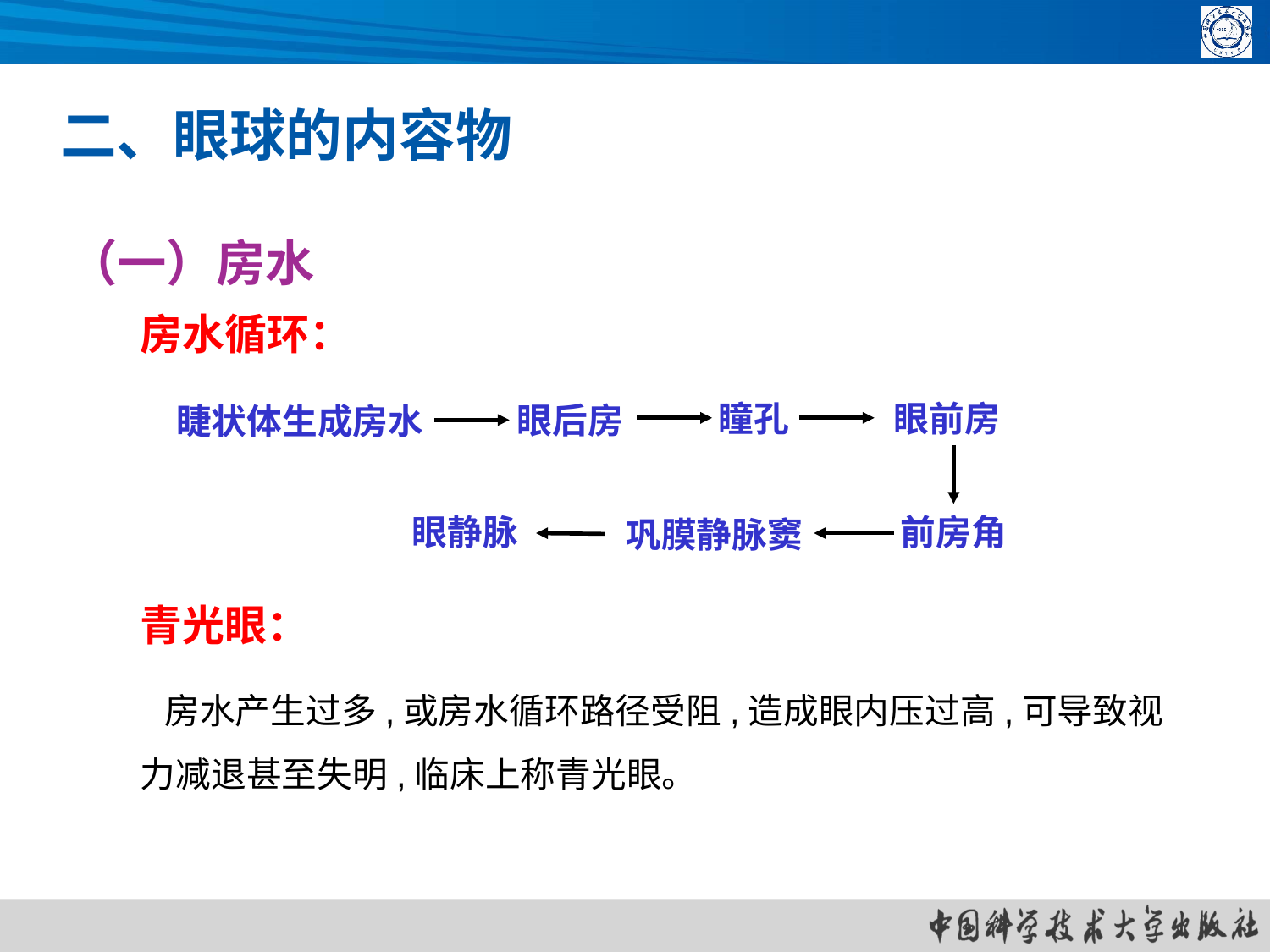

二、眼球的内容物
（一）房水
房水循环：
瞳孔
眼前房
眼后房
睫状体生成房水
眼静脉
前房角
巩膜静脉窦
青光眼：
  房水产生过多,或房水循环路径受阻,造成眼内压过高,可导致视力减退甚至失明,临床上称青光眼。